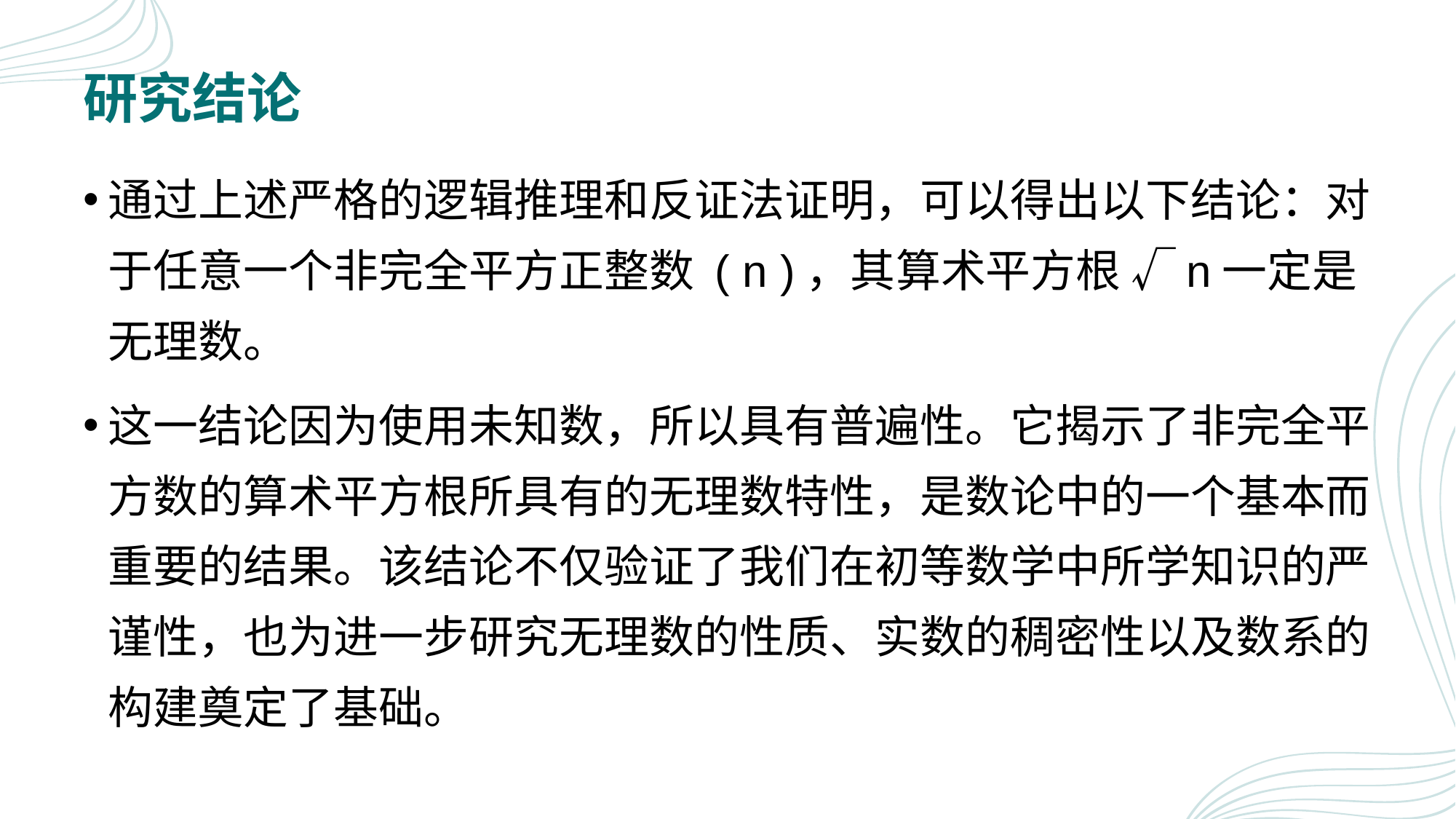

# 研究结论
通过上述严格的逻辑推理和反证法证明，可以得出以下结论：对于任意一个非完全平方正整数 ( n )，其算术平方根 √n一定是无理数。
这一结论因为使用未知数，所以具有普遍性。它揭示了非完全平方数的算术平方根所具有的无理数特性，是数论中的一个基本而重要的结果。该结论不仅验证了我们在初等数学中所学知识的严谨性，也为进一步研究无理数的性质、实数的稠密性以及数系的构建奠定了基础。